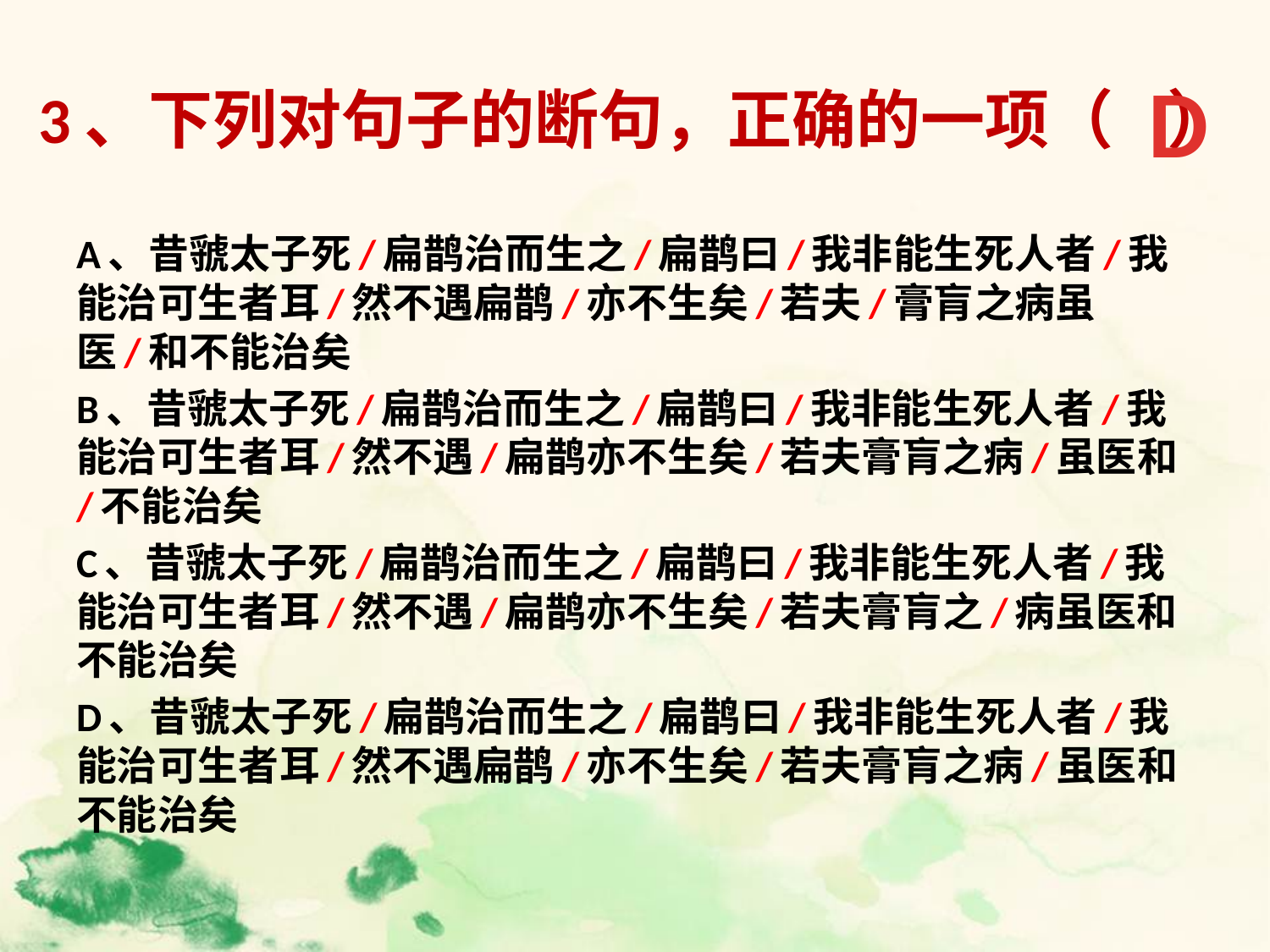

# 3、下列对句子的断句，正确的一项（   ）
D
A、昔虢太子死/扁鹊治而生之/扁鹊曰/我非能生死人者/我能治可生者耳/然不遇扁鹊/亦不生矣/若夫/膏肓之病虽医/和不能治矣
B、昔虢太子死/扁鹊治而生之/扁鹊曰/我非能生死人者/我能治可生者耳/然不遇/扁鹊亦不生矣/若夫膏肓之病/虽医和/不能治矣
C、昔虢太子死/扁鹊治而生之/扁鹊曰/我非能生死人者/我能治可生者耳/然不遇/扁鹊亦不生矣/若夫膏肓之/病虽医和不能治矣
D、昔虢太子死/扁鹊治而生之/扁鹊曰/我非能生死人者/我能治可生者耳/然不遇扁鹊/亦不生矣/若夫膏肓之病/虽医和不能治矣